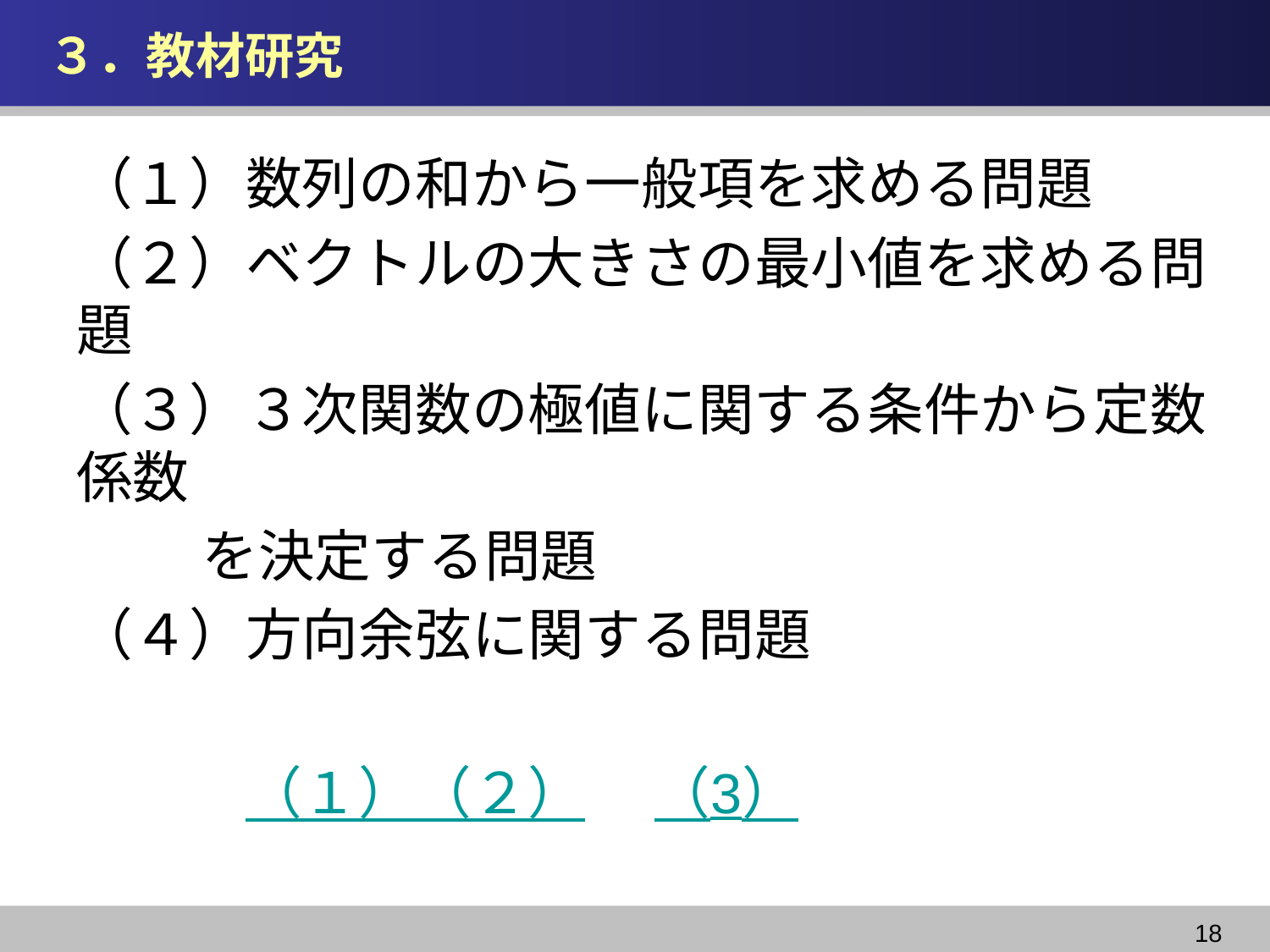

# ３．教材研究
（１）数列の和から一般項を求める問題
（２）ベクトルの大きさの最小値を求める問題
（３）３次関数の極値に関する条件から定数係数
　　 を決定する問題
（４）方向余弦に関する問題

　　　（１）（２） 　（3）
18